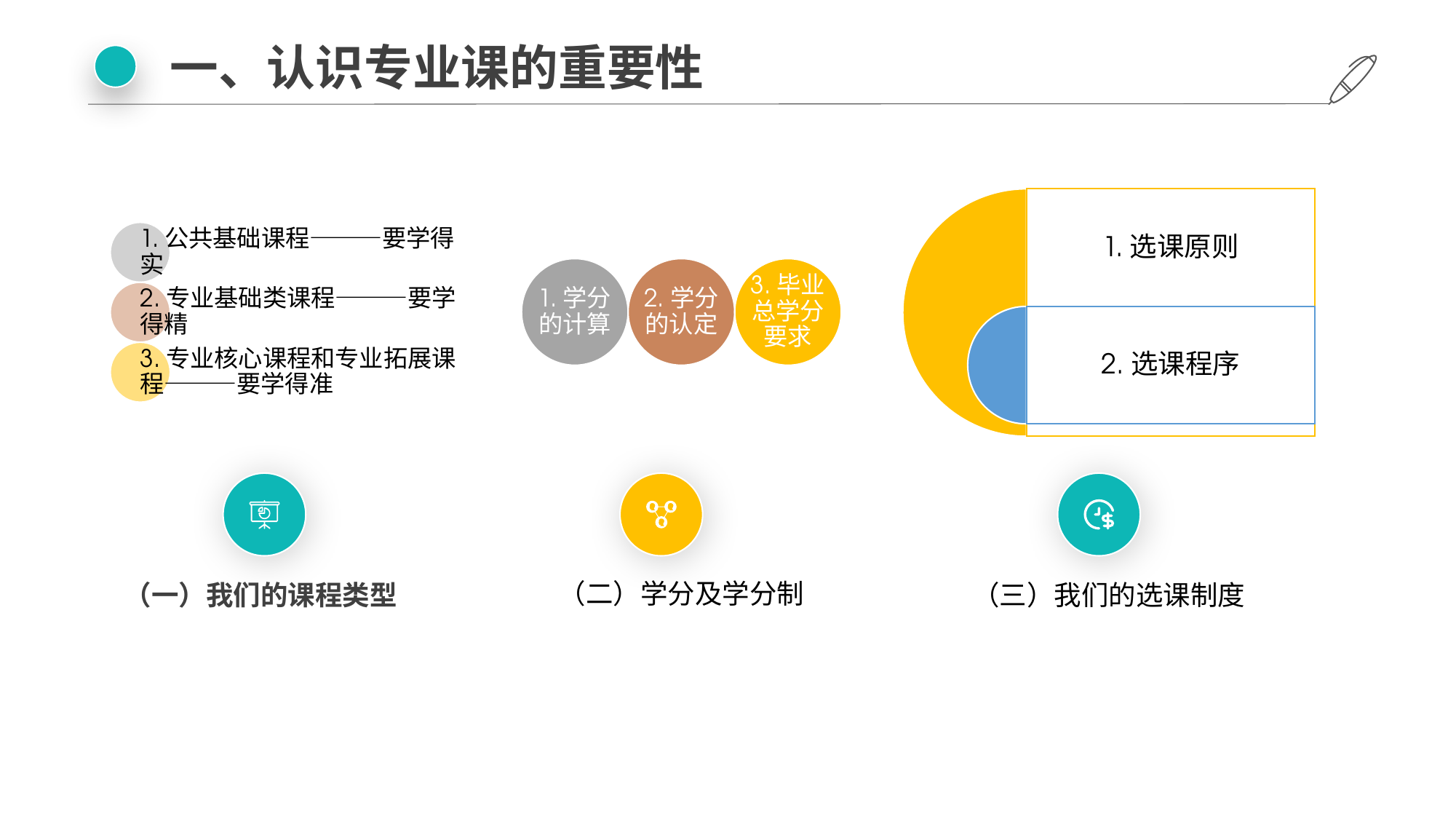

一、认识专业课的重要性

1.公共基础课程———要学得实
2.专业基础类课程———要学得精
3.专业核心课程和专业拓展课程———要学得准
1.选课原则
2.选课程序
1.学分的计算
2.学分的认定
3.毕业总学分要求

（二）学分及学分制
（一）我们的课程类型
（三）我们的选课制度